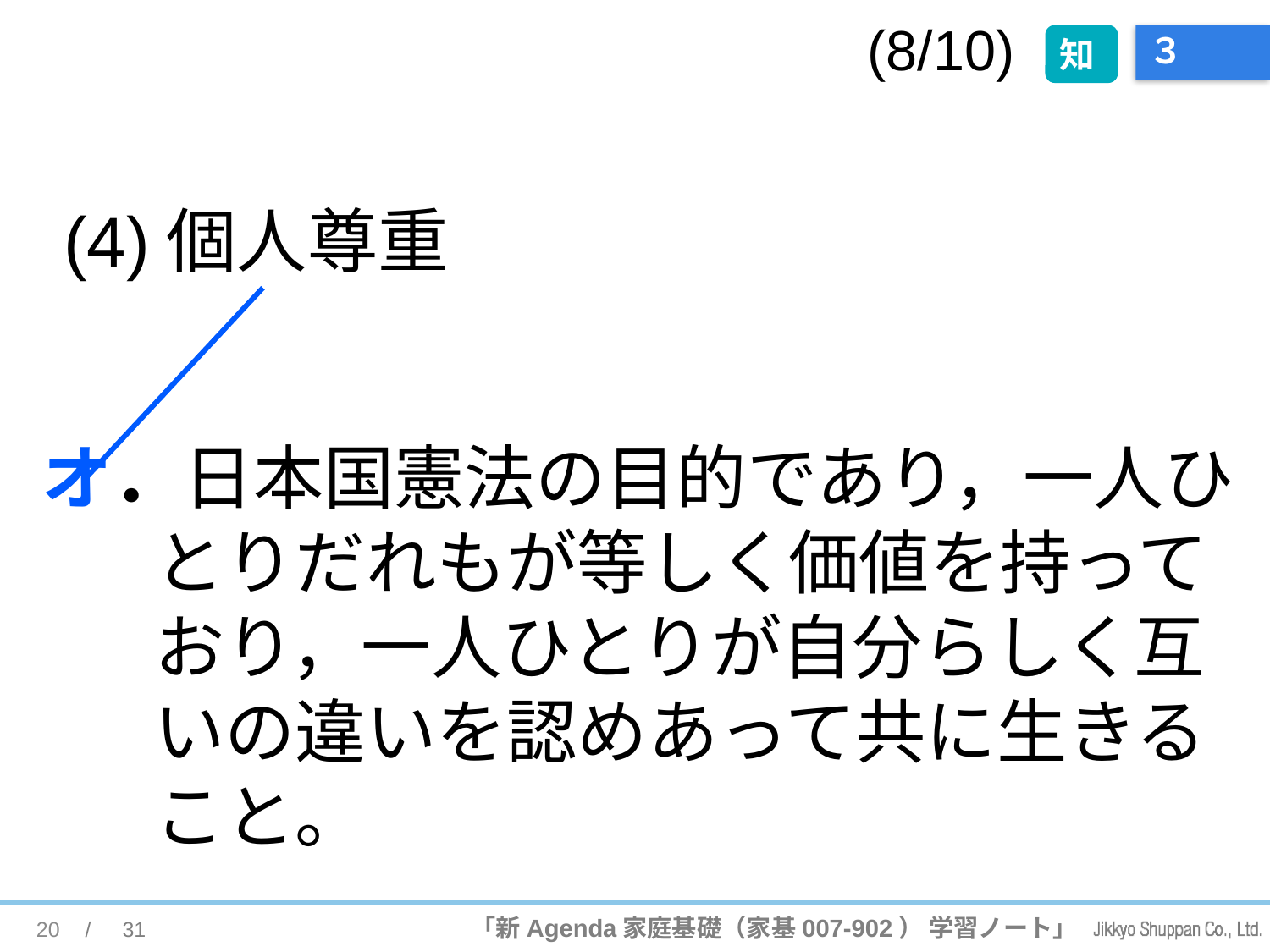

(8/10)
知
# ３
(4)個人尊重
オ．日本国憲法の目的であり，一人ひとりだれもが等しく価値を持っており，一人ひとりが自分らしく互いの違いを認めあって共に生きること。
20